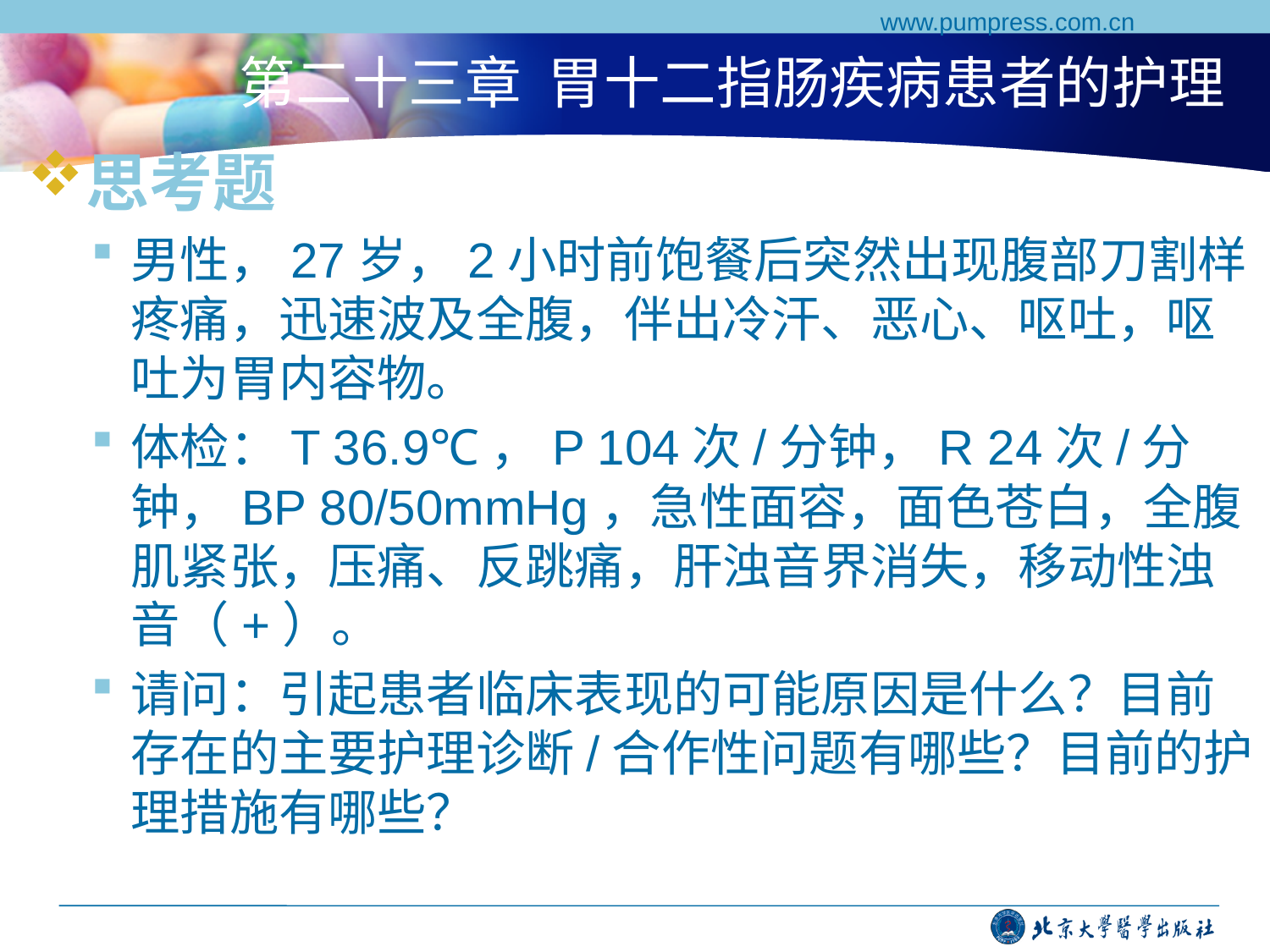

www.pumpress.com.cn
# 第二十三章  胃十二指肠疾病患者的护理
思考题
男性，27岁，2小时前饱餐后突然出现腹部刀割样疼痛，迅速波及全腹，伴出冷汗、恶心、呕吐，呕吐为胃内容物。
体检：T 36.9℃，P 104次/分钟，R 24次/分钟，BP 80/50mmHg，急性面容，面色苍白，全腹肌紧张，压痛、反跳痛，肝浊音界消失，移动性浊音（+）。
请问：引起患者临床表现的可能原因是什么？目前存在的主要护理诊断/合作性问题有哪些？目前的护理措施有哪些？